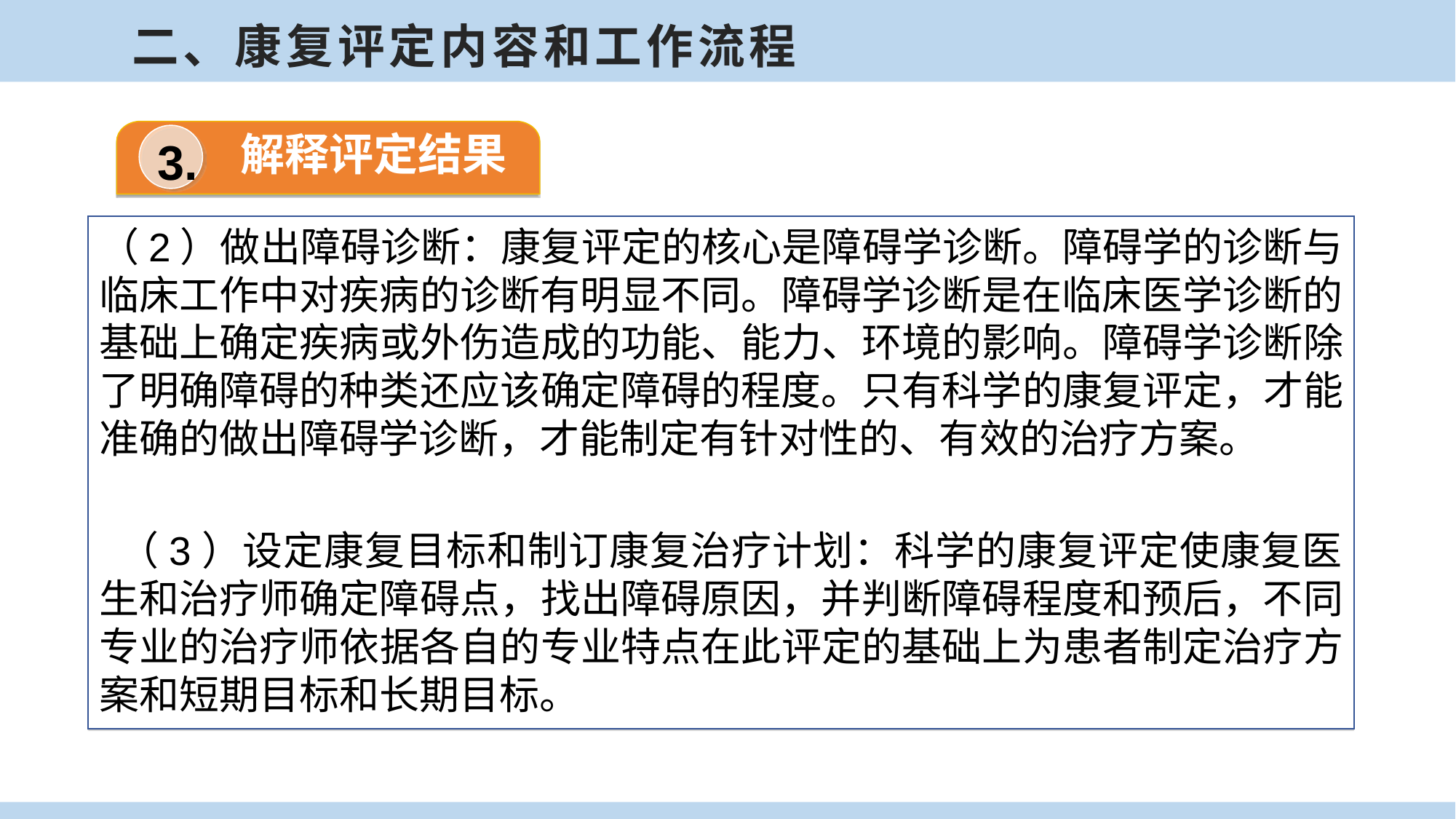

二、康复评定内容和工作流程

解释评定结果

3.
（2）做出障碍诊断：康复评定的核心是障碍学诊断。障碍学的诊断与临床工作中对疾病的诊断有明显不同。障碍学诊断是在临床医学诊断的基础上确定疾病或外伤造成的功能、能力、环境的影响。障碍学诊断除了明确障碍的种类还应该确定障碍的程度。只有科学的康复评定，才能准确的做出障碍学诊断，才能制定有针对性的、有效的治疗方案。

 （3）设定康复目标和制订康复治疗计划：科学的康复评定使康复医生和治疗师确定障碍点，找出障碍原因，并判断障碍程度和预后，不同专业的治疗师依据各自的专业特点在此评定的基础上为患者制定治疗方案和短期目标和长期目标。